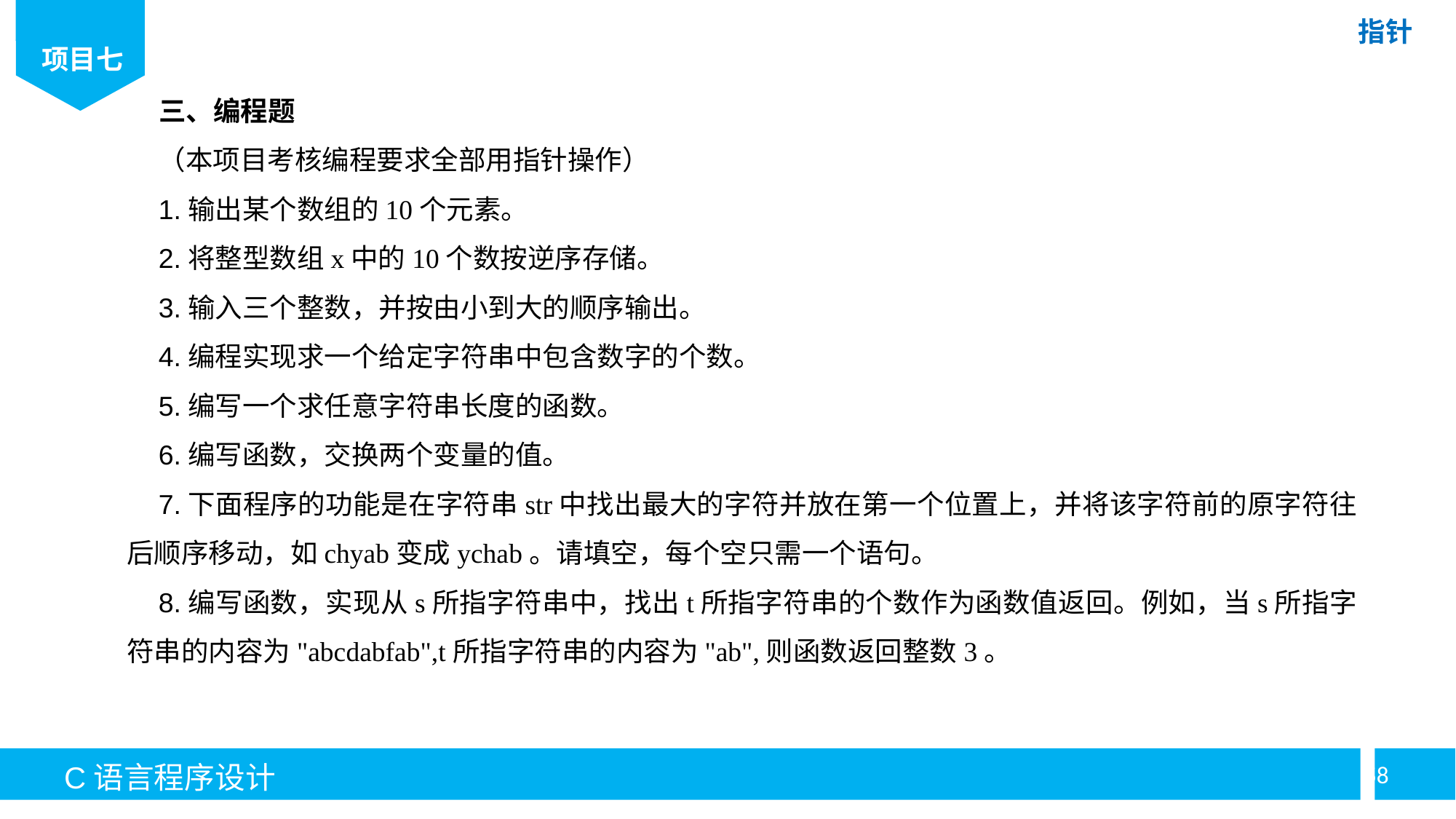

三、编程题
（本项目考核编程要求全部用指针操作）
1.输出某个数组的10个元素。
2.将整型数组x中的10个数按逆序存储。
3.输入三个整数，并按由小到大的顺序输出。
4.编程实现求一个给定字符串中包含数字的个数。
5.编写一个求任意字符串长度的函数。
6.编写函数，交换两个变量的值。
7.下面程序的功能是在字符串str中找出最大的字符并放在第一个位置上，并将该字符前的原字符往后顺序移动，如chyab变成ychab。请填空，每个空只需一个语句。
8.编写函数，实现从s所指字符串中，找出t所指字符串的个数作为函数值返回。例如，当s所指字符串的内容为"abcdabfab",t所指字符串的内容为"ab",则函数返回整数3。